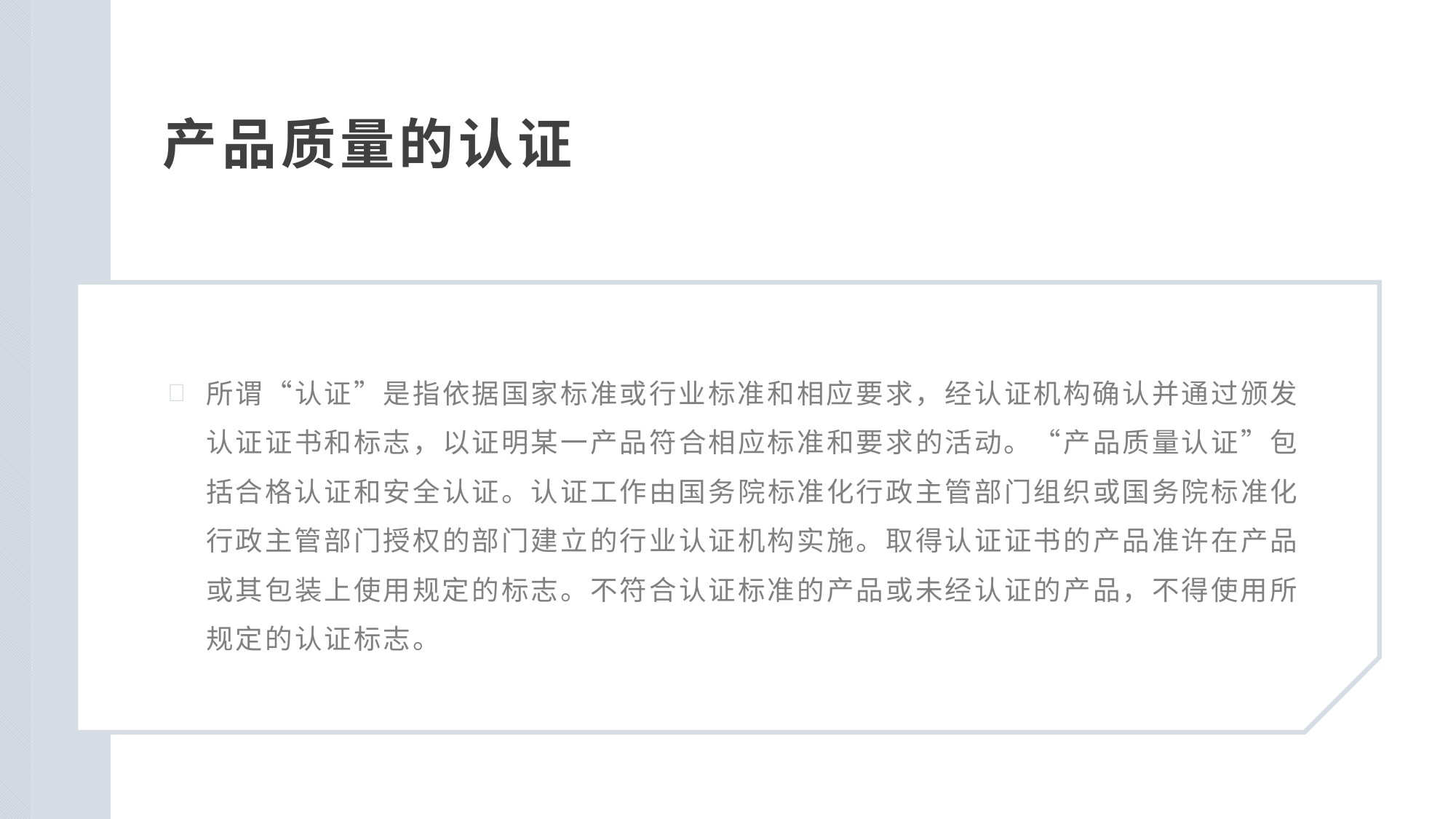

产品质量的认证
所谓“认证”是指依据国家标准或行业标准和相应要求，经认证机构确认并通过颁发认证证书和标志，以证明某一产品符合相应标准和要求的活动。“产品质量认证”包括合格认证和安全认证。认证工作由国务院标准化行政主管部门组织或国务院标准化行政主管部门授权的部门建立的行业认证机构实施。取得认证证书的产品准许在产品或其包装上使用规定的标志。不符合认证标准的产品或未经认证的产品，不得使用所规定的认证标志。